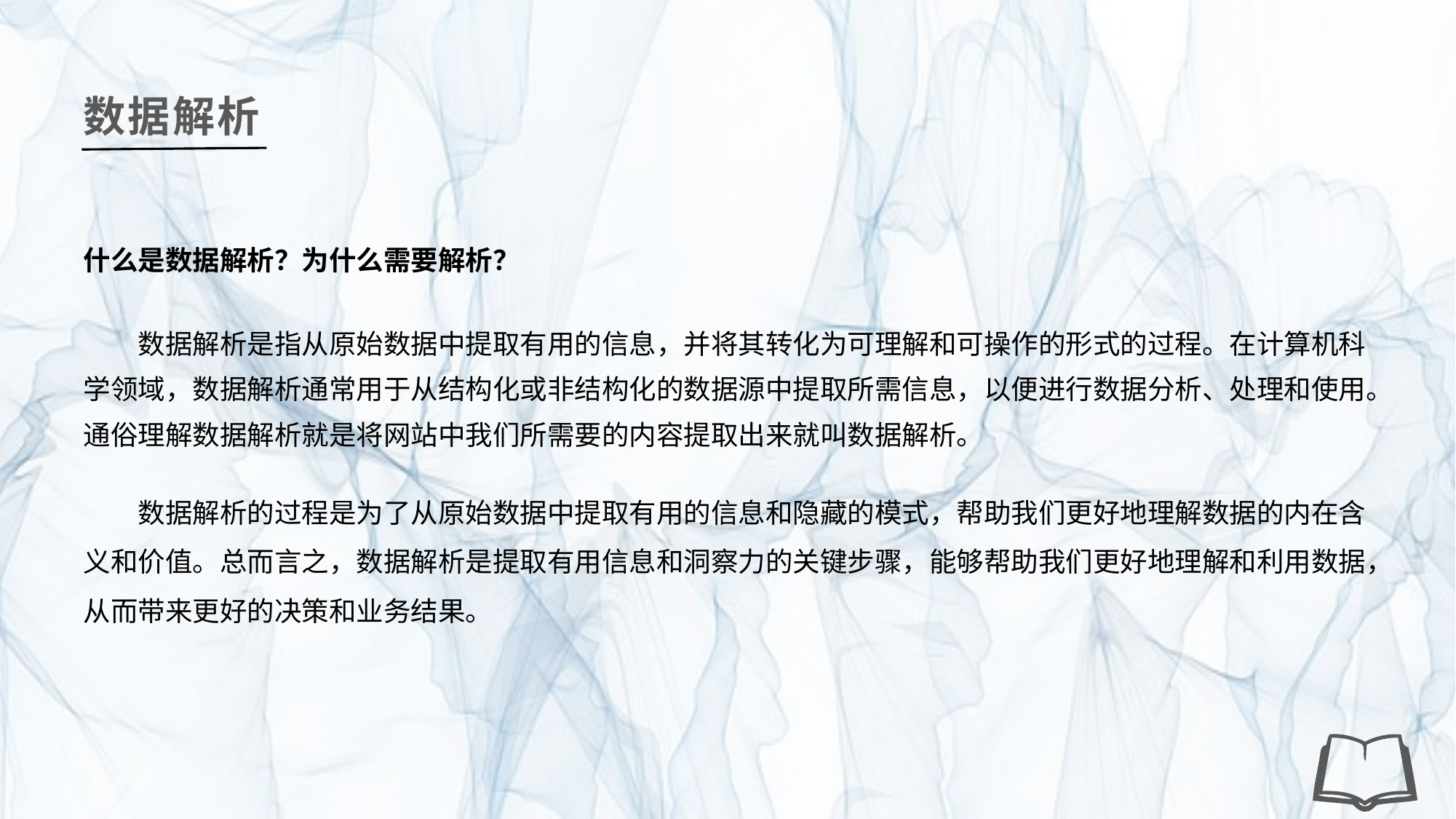

数据解析
什么是数据解析？为什么需要解析？
数据解析是指从原始数据中提取有用的信息，并将其转化为可理解和可操作的形式的过程。在计算机科学领域，数据解析通常用于从结构化或非结构化的数据源中提取所需信息，以便进行数据分析、处理和使用。通俗理解数据解析就是将网站中我们所需要的内容提取出来就叫数据解析。
数据解析的过程是为了从原始数据中提取有用的信息和隐藏的模式，帮助我们更好地理解数据的内在含义和价值。总而言之，数据解析是提取有用信息和洞察力的关键步骤，能够帮助我们更好地理解和利用数据，从而带来更好的决策和业务结果。

4